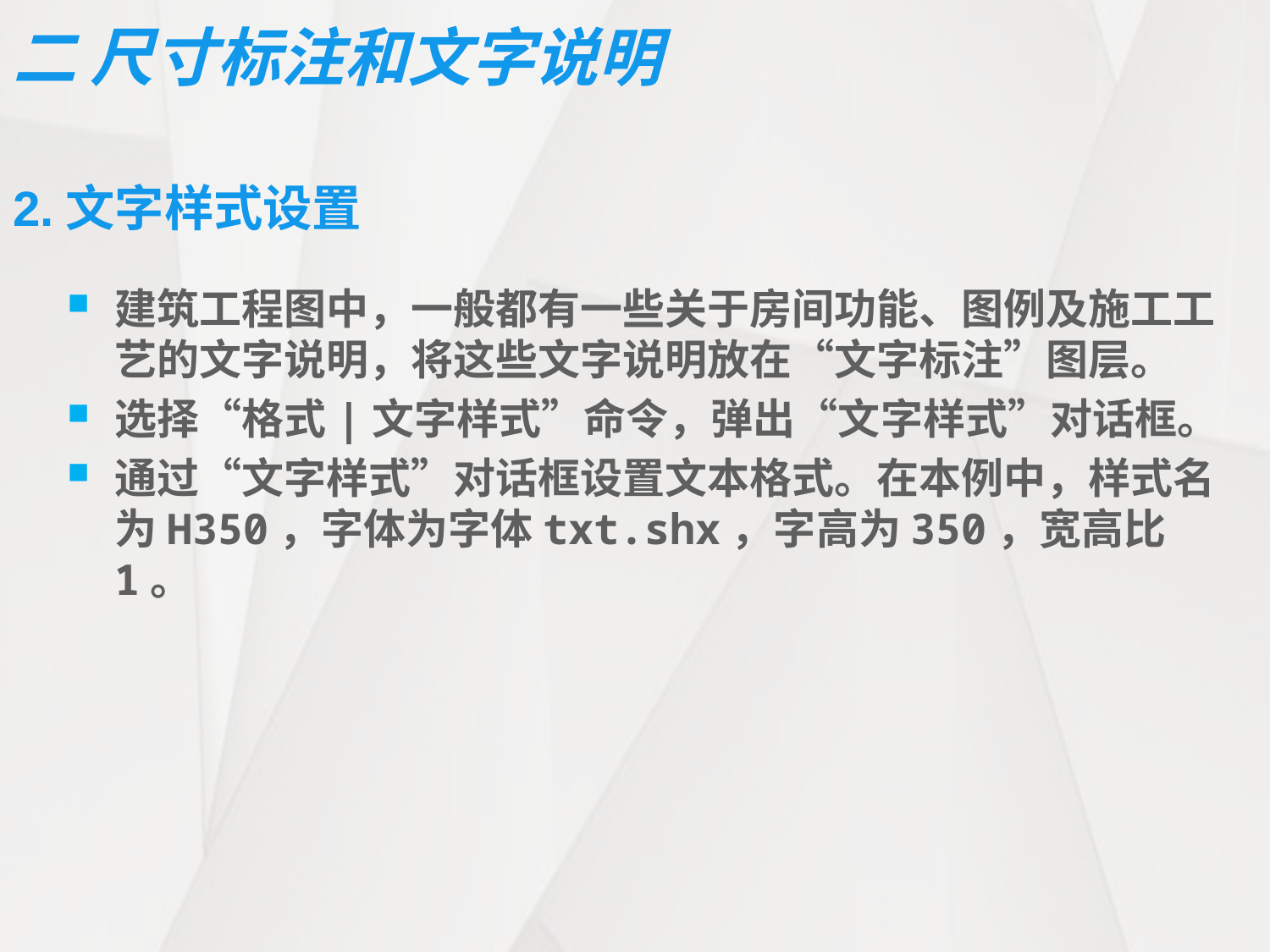

# 二 尺寸标注和文字说明
2.文字样式设置

建筑工程图中，一般都有一些关于房间功能、图例及施工工艺的文字说明，将这些文字说明放在“文字标注”图层。
选择“格式|文字样式”命令，弹出“文字样式”对话框。
通过“文字样式”对话框设置文本格式。在本例中，样式名为H350，字体为字体txt.shx，字高为350，宽高比1。